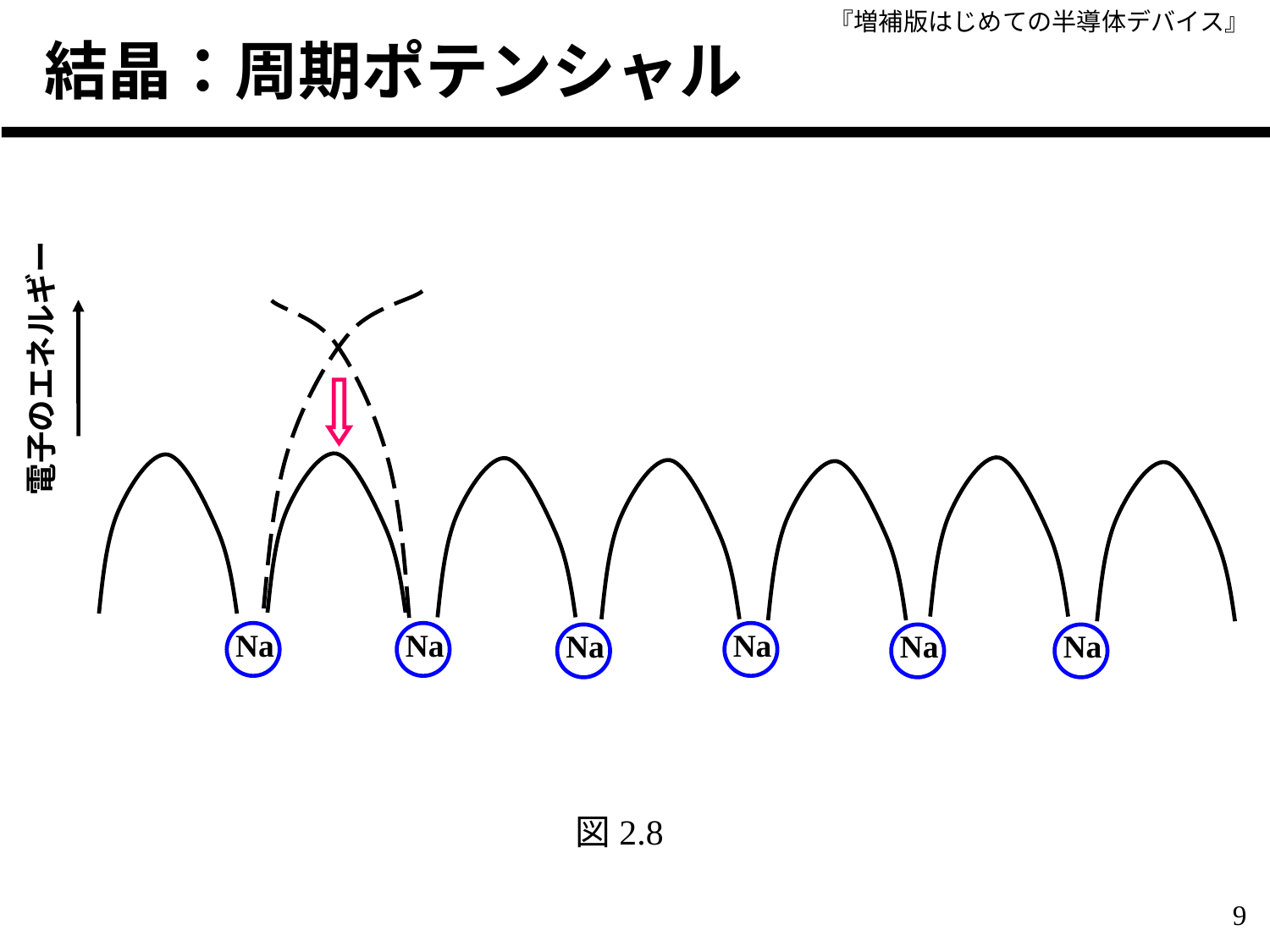

# 結晶：周期ポテンシャル

電子のエネルギー

Na

Na

Na

Na

Na

Na

図2.8
9